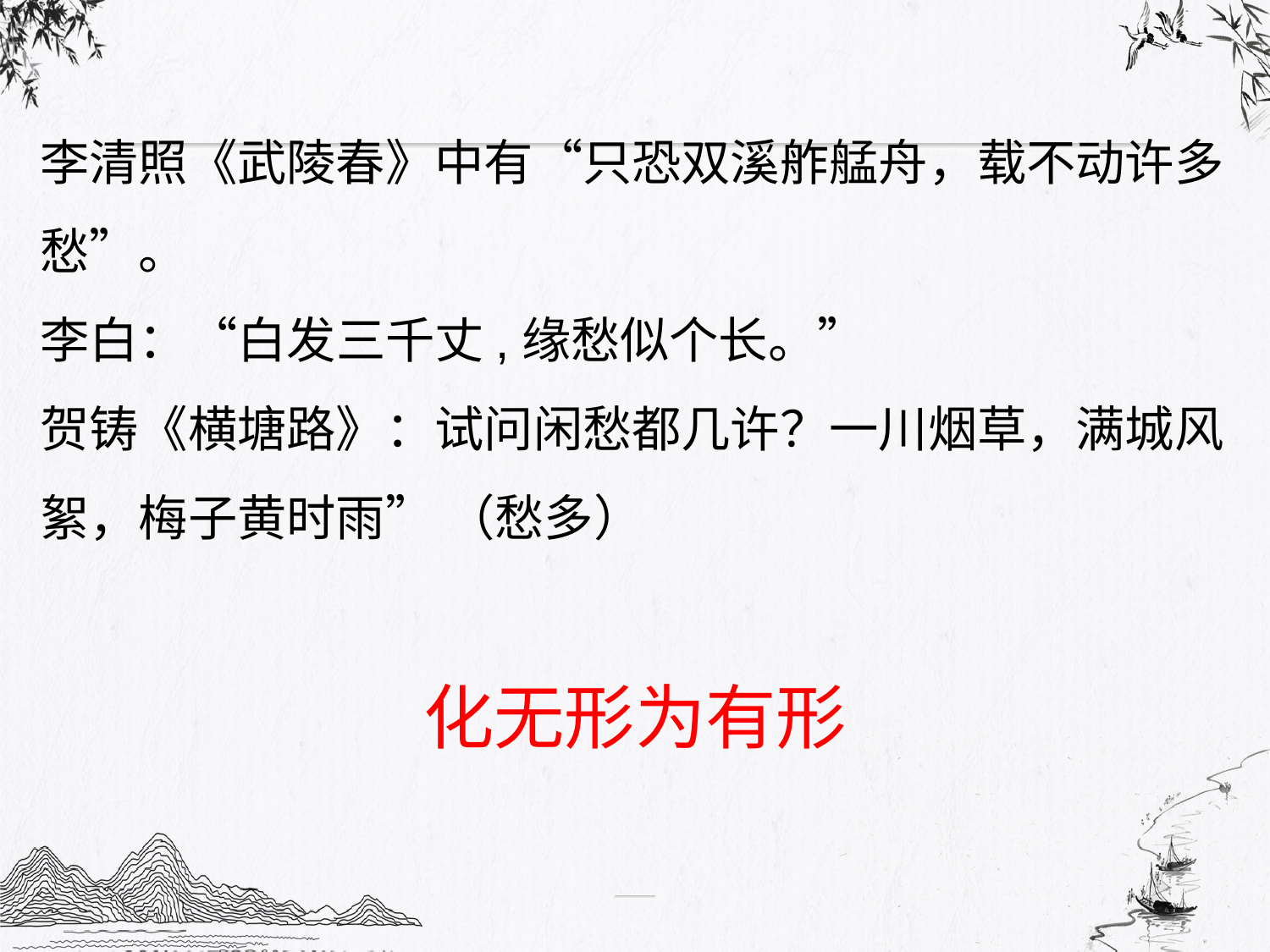

李清照《武陵春》中有“只恐双溪舴艋舟，载不动许多愁”。
李白：“白发三千丈,缘愁似个长。”
贺铸《横塘路》：试问闲愁都几许？一川烟草，满城风絮，梅子黄时雨” （愁多）

化无形为有形